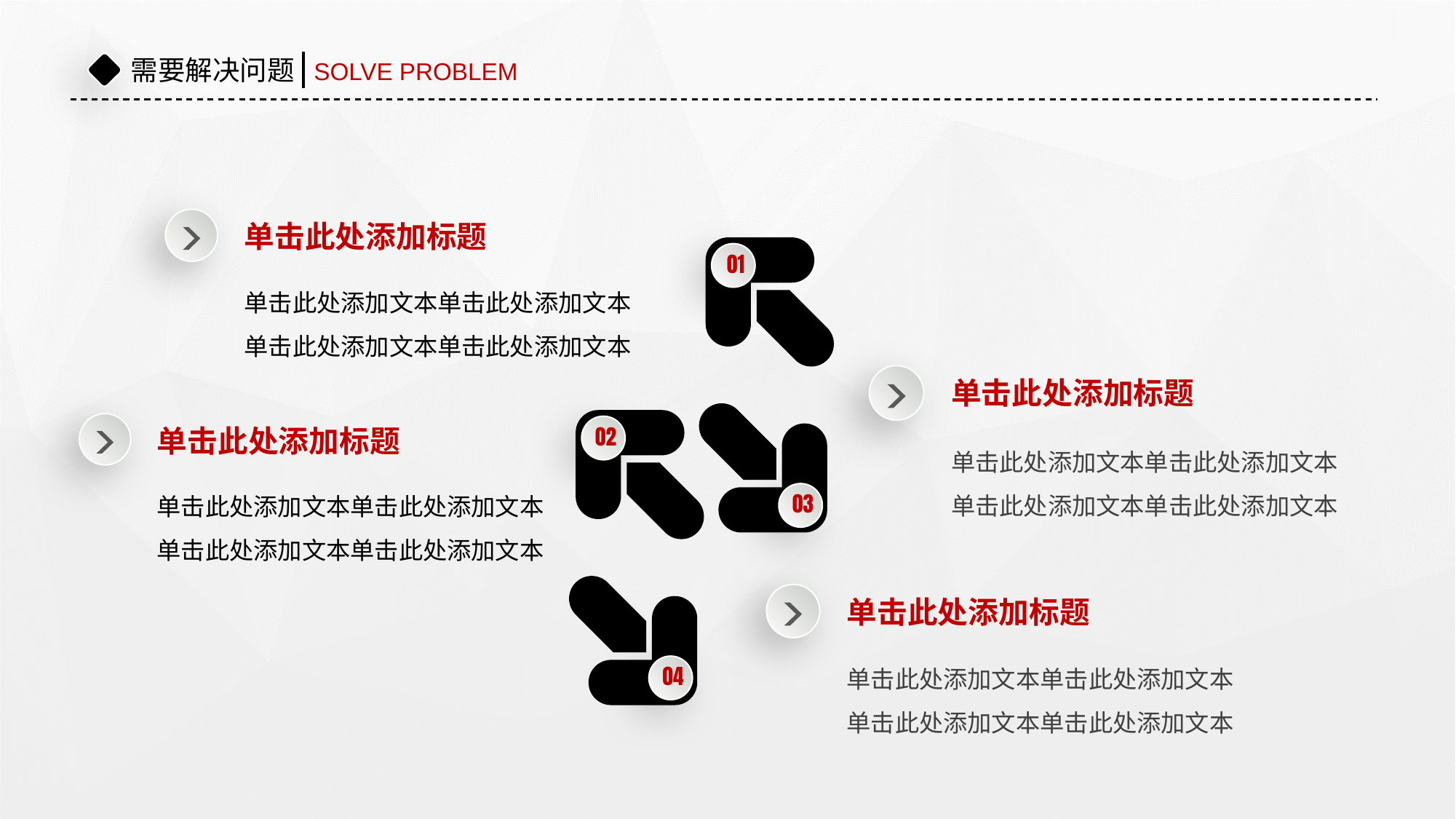

需要解决问题
SOLVE PROBLEM

单击此处添加标题

单击此处添加文本单击此处添加文本单击此处添加文本单击此处添加文本

01

单击此处添加标题

单击此处添加文本单击此处添加文本单击此处添加文本单击此处添加文本

02

03

单击此处添加标题

单击此处添加文本单击此处添加文本单击此处添加文本单击此处添加文本

04

单击此处添加标题

单击此处添加文本单击此处添加文本单击此处添加文本单击此处添加文本